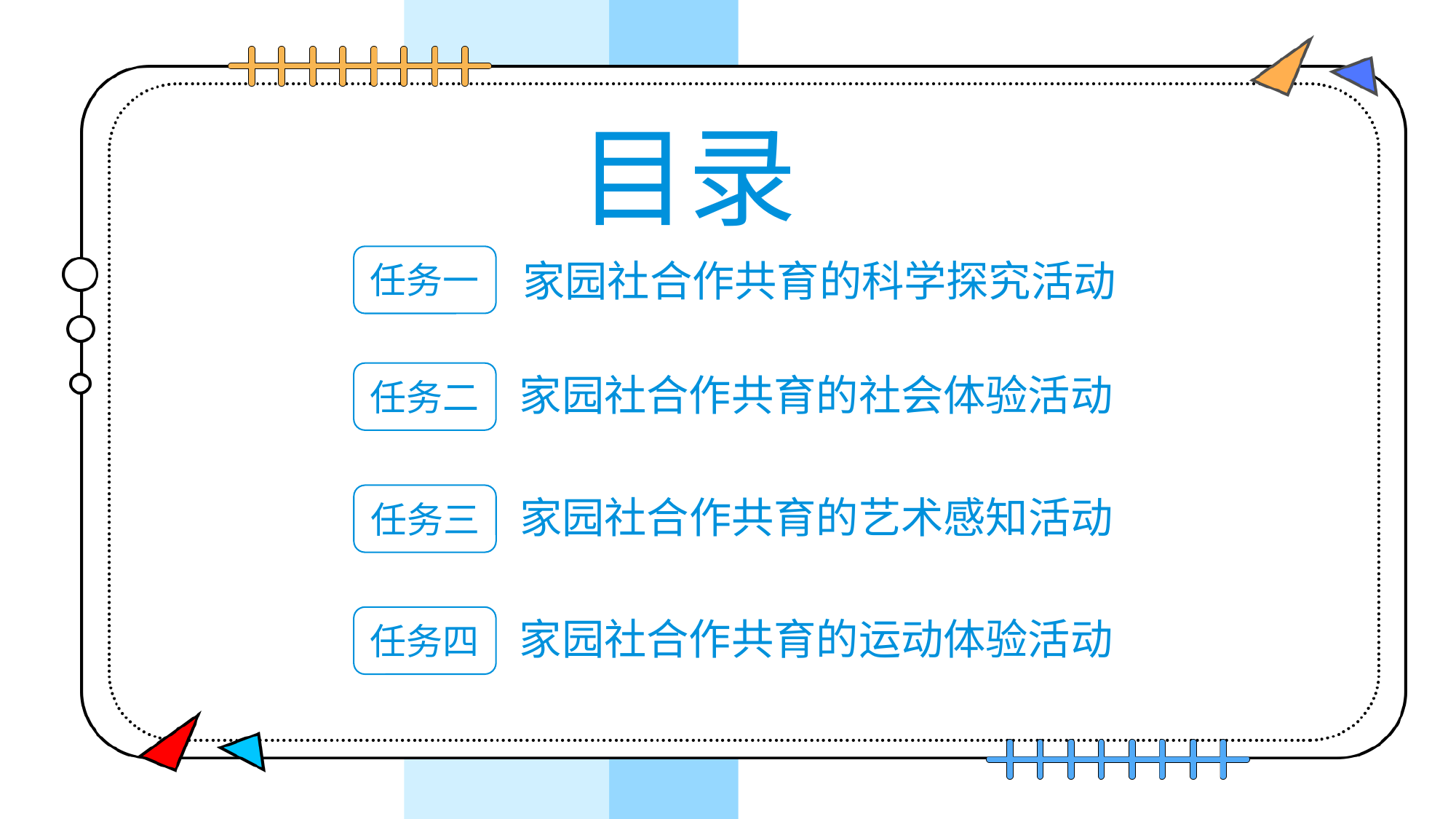

目录

家园社合作共育的科学探究活动
任务一

家园社合作共育的社会体验活动
任务二

家园社合作共育的艺术感知活动
任务三

家园社合作共育的运动体验活动
任务四